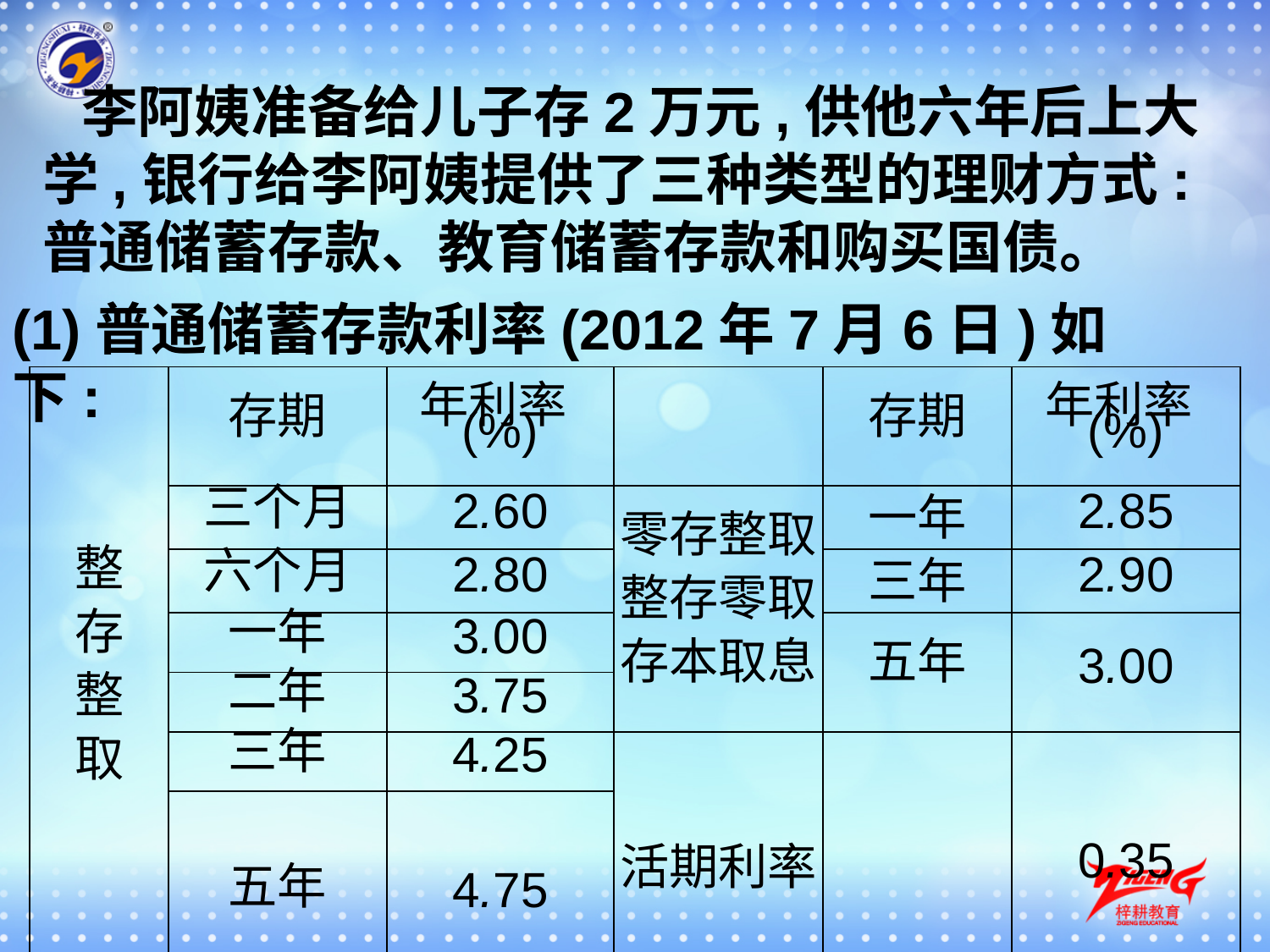

李阿姨准备给儿子存2万元,供他六年后上大学,银行给李阿姨提供了三种类型的理财方式:普通储蓄存款、教育储蓄存款和购买国债。
(1)普通储蓄存款利率(2012年7月6日)如下:
| 整 存 整 取 | 存期 | 年利率(%) |  | 存期 | 年利率(%) |
| --- | --- | --- | --- | --- | --- |
|  | 三个月 | 2.60 | 零存整取 整存零取 存本取息 | 一年 | 2.85 |
|  | 六个月 | 2.80 |  | 三年 | 2.90 |
|  | 一年 | 3.00 |  | 五年 | 3.00 |
|  | 二年 | 3.75 |  |  |  |
|  | 三年 | 4.25 | 活期利率 |  | 0.35 |
|  | 五年 | 4.75 |  |  |  |